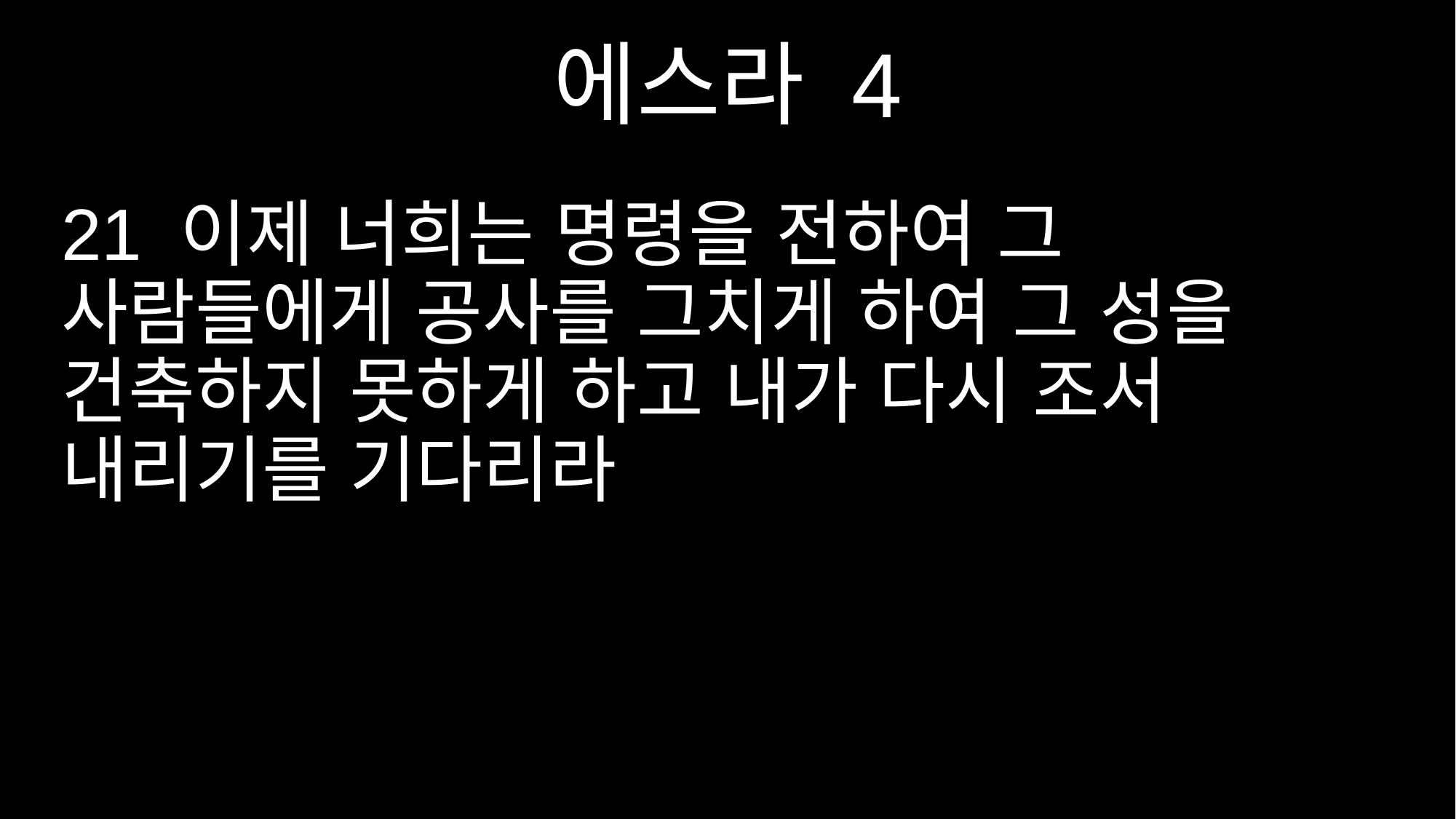

에스라 4
21 이제 너희는 명령을 전하여 그 사람들에게 공사를 그치게 하여 그 성을 건축하지 못하게 하고 내가 다시 조서 내리기를 기다리라